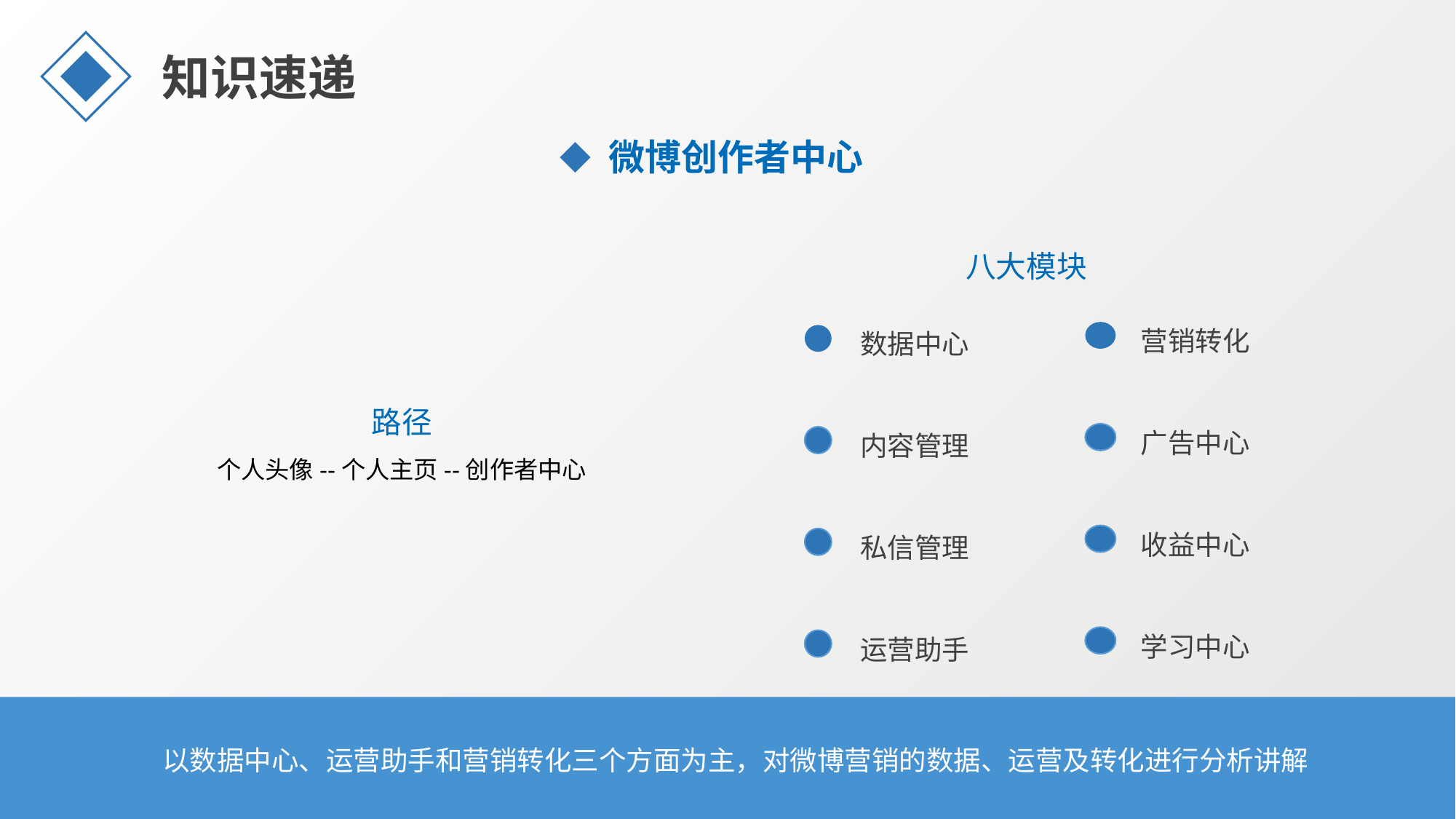

知识速递
微博创作者中心

八大模块
营销转化
数据中心

路径
个人头像--个人主页--创作者中心
广告中心
内容管理

收益中心

私信管理

学习中心

运营助手

以数据中心、运营助手和营销转化三个方面为主，对微博营销的数据、运营及转化进行分析讲解